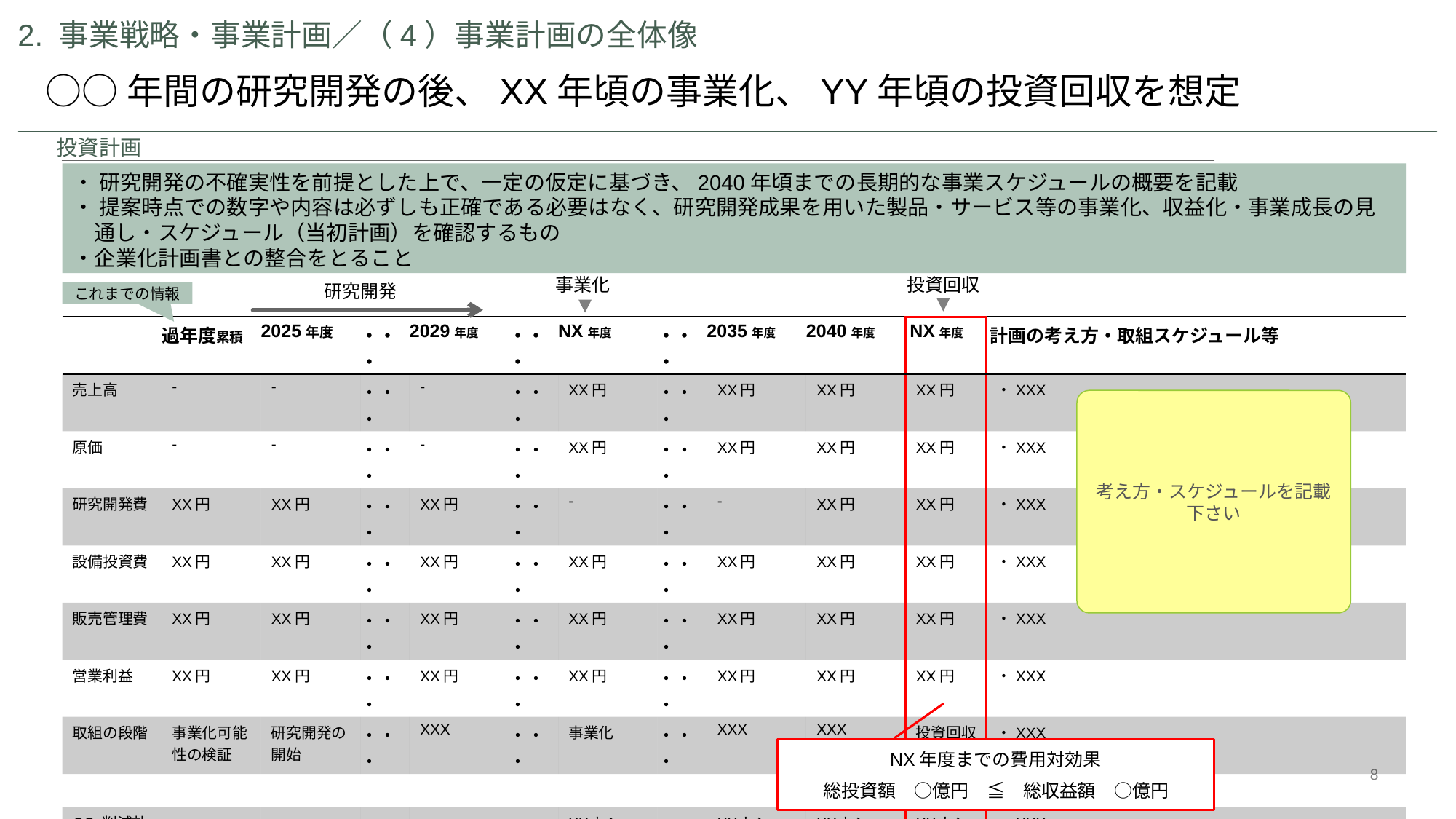

2. 事業戦略・事業計画／（4）事業計画の全体像
○○年間の研究開発の後、XX年頃の事業化、YY年頃の投資回収を想定
投資計画
・ 研究開発の不確実性を前提とした上で、一定の仮定に基づき、2040年頃までの長期的な事業スケジュールの概要を記載
・ 提案時点での数字や内容は必ずしも正確である必要はなく、研究開発成果を用いた製品・サービス等の事業化、収益化・事業成長の見通し・スケジュール（当初計画）を確認するもの
・企業化計画書との整合をとること
事業化
投資回収
研究開発
これまでの情報

|  | 過年度累積 | 2025年度 | ・・・ | 2029年度 | ・・・ | NX年度 | ・・・ | 2035年度 | 2040年度 | NX年度 | 計画の考え方・取組スケジュール等 |
| --- | --- | --- | --- | --- | --- | --- | --- | --- | --- | --- | --- |
| 売上高 | - | - | ・・・ | - | ・・・ | XX円 | ・・・ | XX円 | XX円 | XX円 | ・XXX |
| 原価 | - | - | ・・・ | - | ・・・ | XX円 | ・・・ | XX円 | XX円 | XX円 | ・XXX |
| 研究開発費 | XX円 | XX円 | ・・・ | XX円 | ・・・ | - | ・・・ | - | XX円 | XX円 | ・XXX |
| 設備投資費 | XX円 | XX円 | ・・・ | XX円 | ・・・ | XX円 | ・・・ | XX円 | XX円 | XX円 | ・XXX |
| 販売管理費 | XX円 | XX円 | ・・・ | XX円 | ・・・ | XX円 | ・・・ | XX円 | XX円 | XX円 | ・XXX |
| 営業利益 | XX円 | XX円 | ・・・ | XX円 | ・・・ | XX円 | ・・・ | XX円 | XX円 | XX円 | ・XXX |
| 取組の段階 | 事業化可能性の検証 | 研究開発の開始 | ・・・ | XXX | ・・・ | 事業化 | ・・・ | XXX | XXX | 投資回収 | ・XXX |
|  |  |  |  |  |  |  |  |  |  |  |  |
| CO2削減効果 | - | - | ・・・ | - | ・・・ | XXトン |  | XXトン | XXトン | XXトン | ・XXX |
| 事業計画 |  |  |  |  |  | XXMW |  | XXMW | XXMW |  | ・事業化年度・2035年度・2040年度の事業計画記載 |
考え方・スケジュールを記載下さい

NX年度までの費用対効果
総投資額　○億円　≦　総収益額　○億円